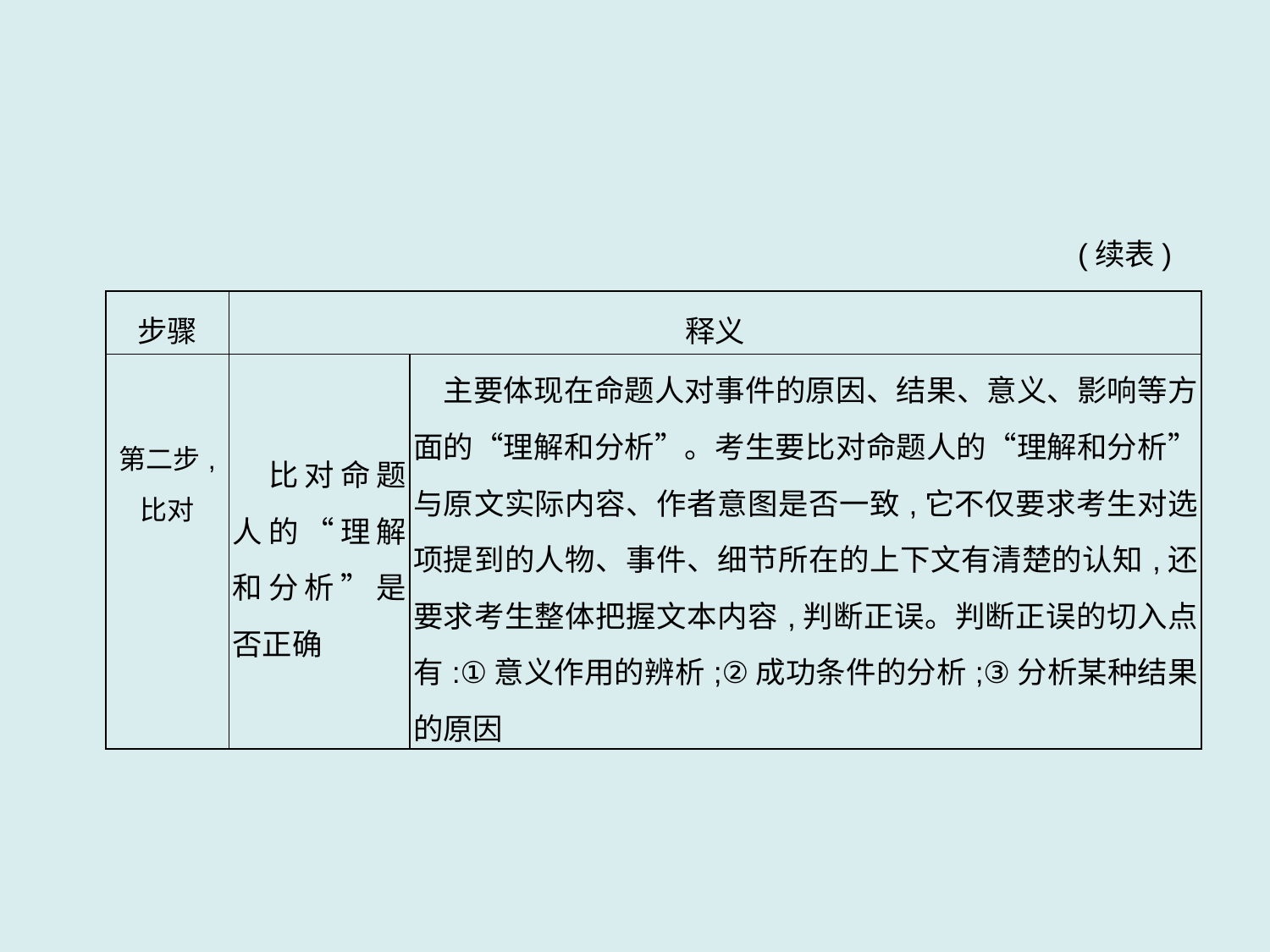

(续表)
| 步骤 | 释义 |  |
| --- | --- | --- |
| 第二步, 比对 | 比对命题人的“理解和分析”是否正确 | 主要体现在命题人对事件的原因、结果、意义、影响等方面的“理解和分析”。考生要比对命题人的“理解和分析”与原文实际内容、作者意图是否一致,它不仅要求考生对选项提到的人物、事件、细节所在的上下文有清楚的认知,还要求考生整体把握文本内容,判断正误。判断正误的切入点有:①意义作用的辨析;②成功条件的分析;③分析某种结果的原因 |